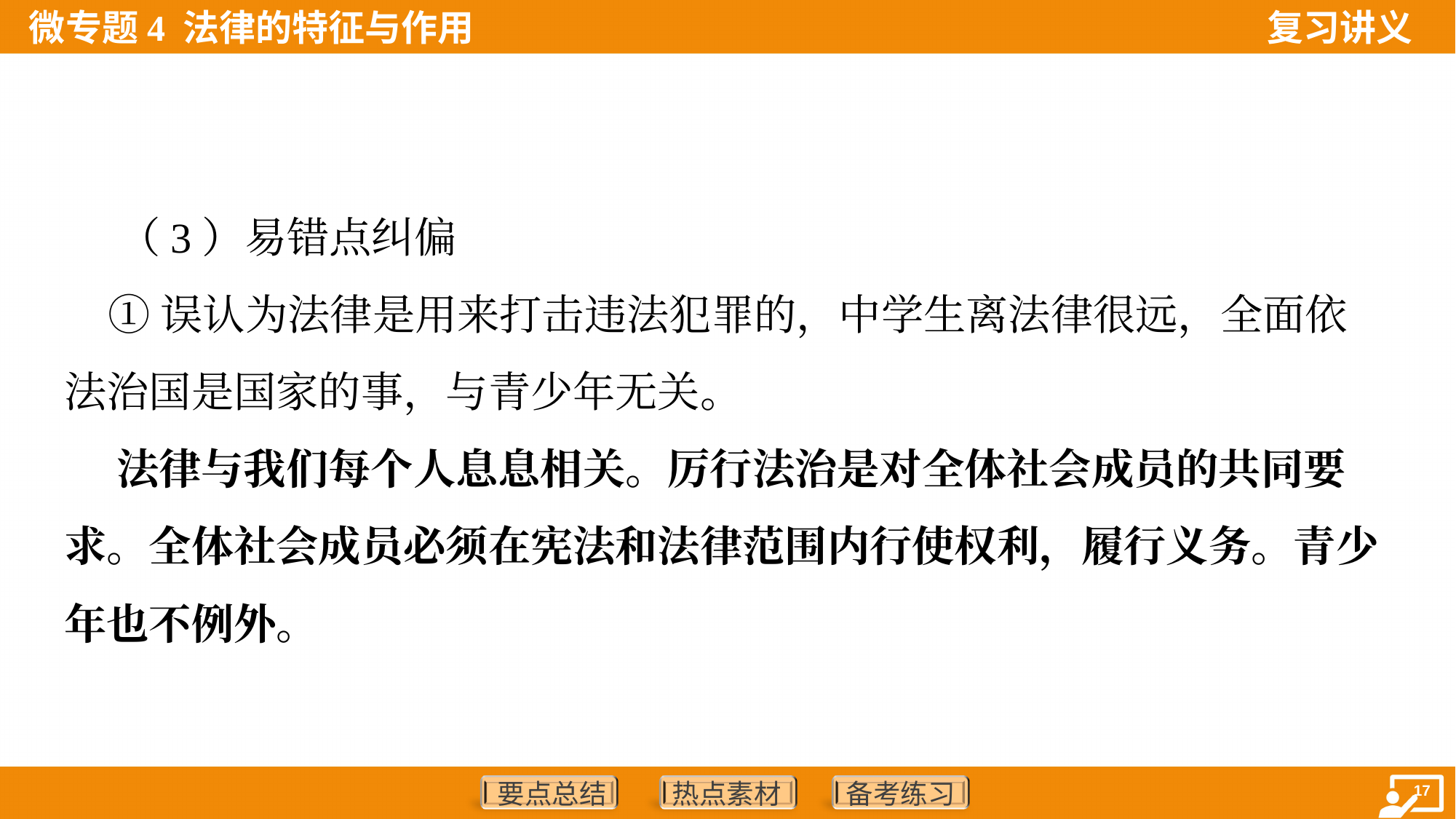

（3）易错点纠偏
    ①误认为法律是用来打击违法犯罪的，中学生离法律很远，全面依
法治国是国家的事，与青少年无关。
    法律与我们每个人息息相关。厉行法治是对全体社会成员的共同要
求。全体社会成员必须在宪法和法律范围内行使权利，履行义务。青少
年也不例外。